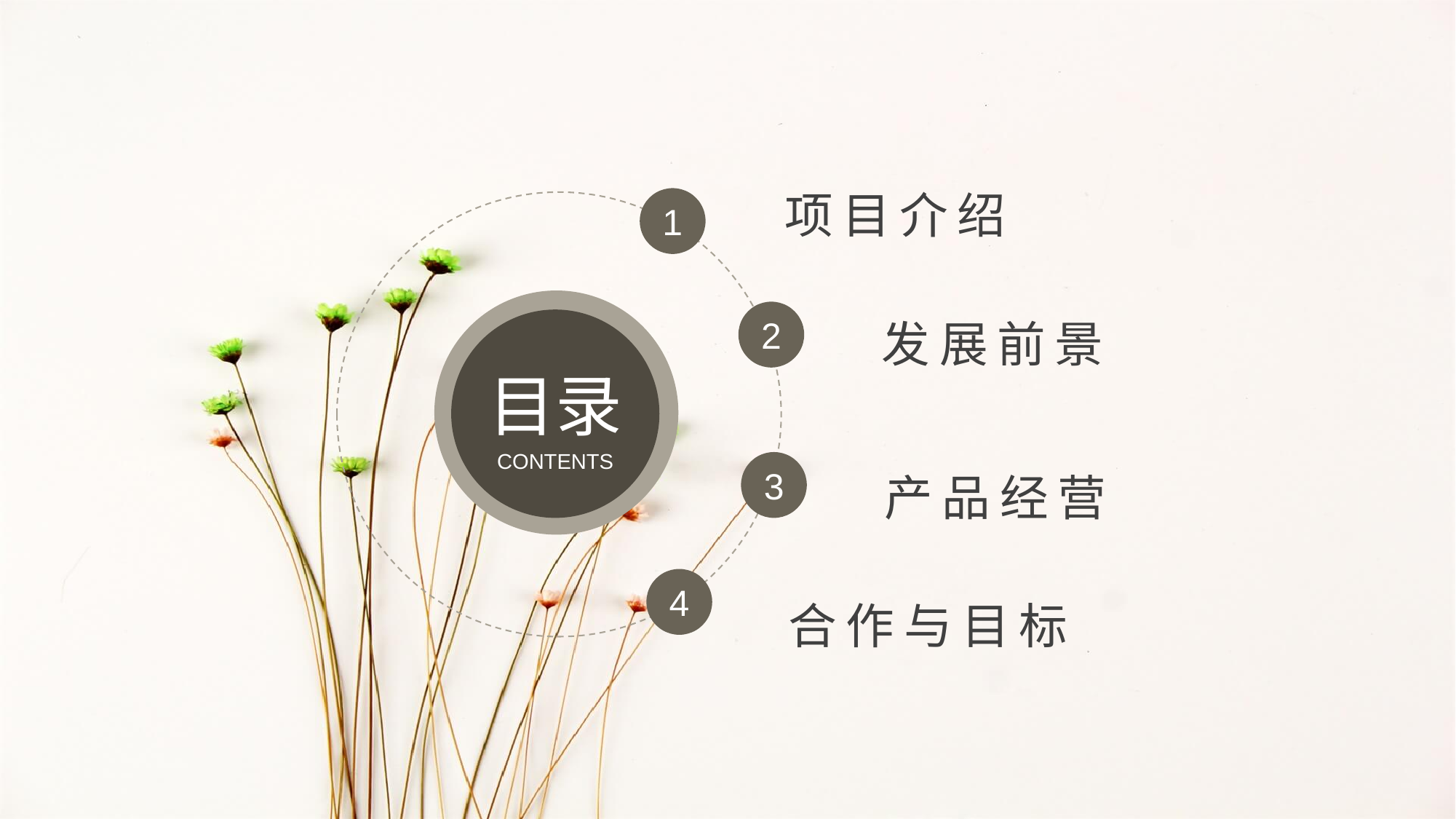

项目介绍
1

发展前景

2
目录
CONTENTS
产品经营
3
4
合作与目标